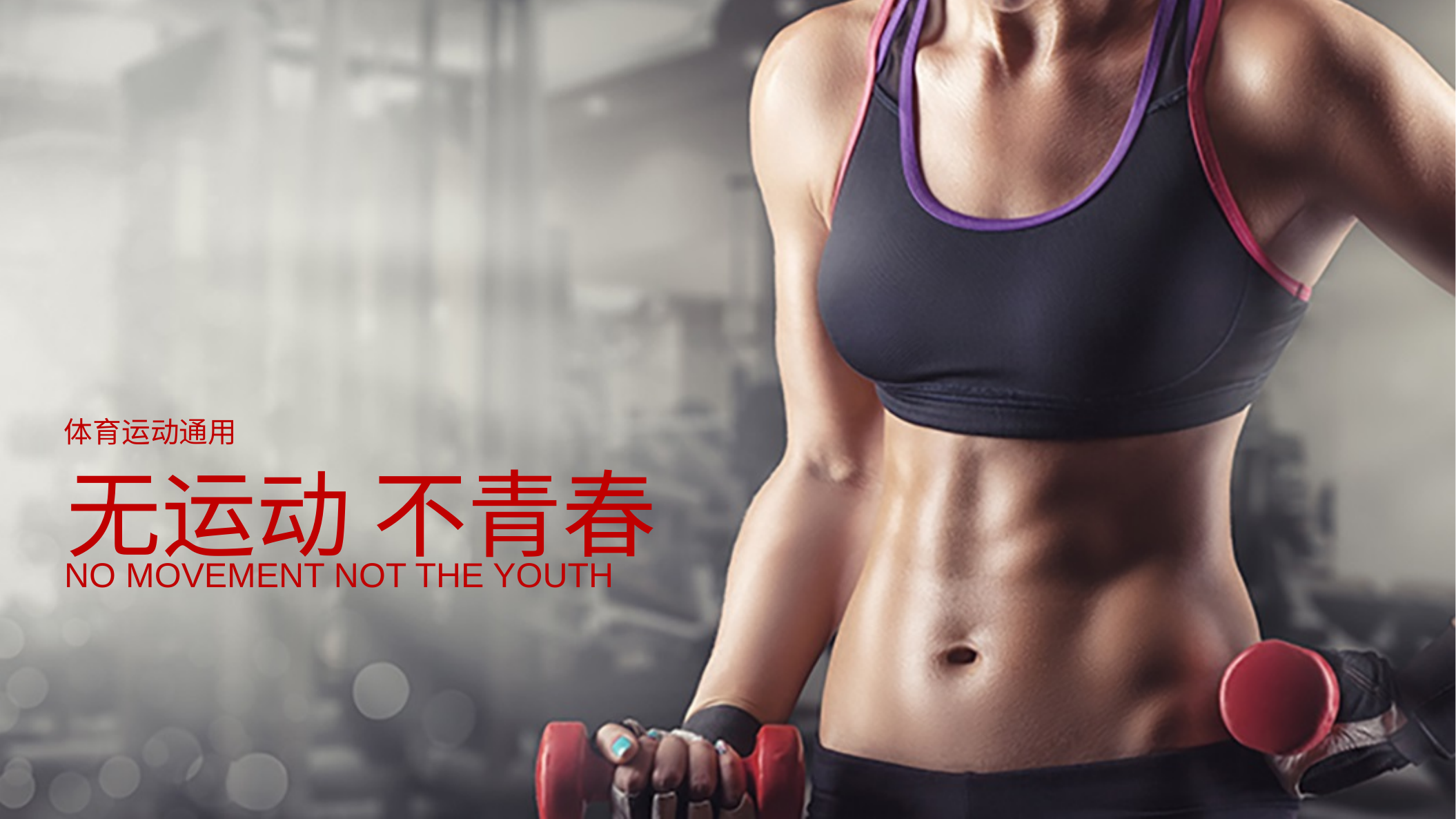

体育运动通用
无运动 不青春
NO MOVEMENT NOT THE YOUTH